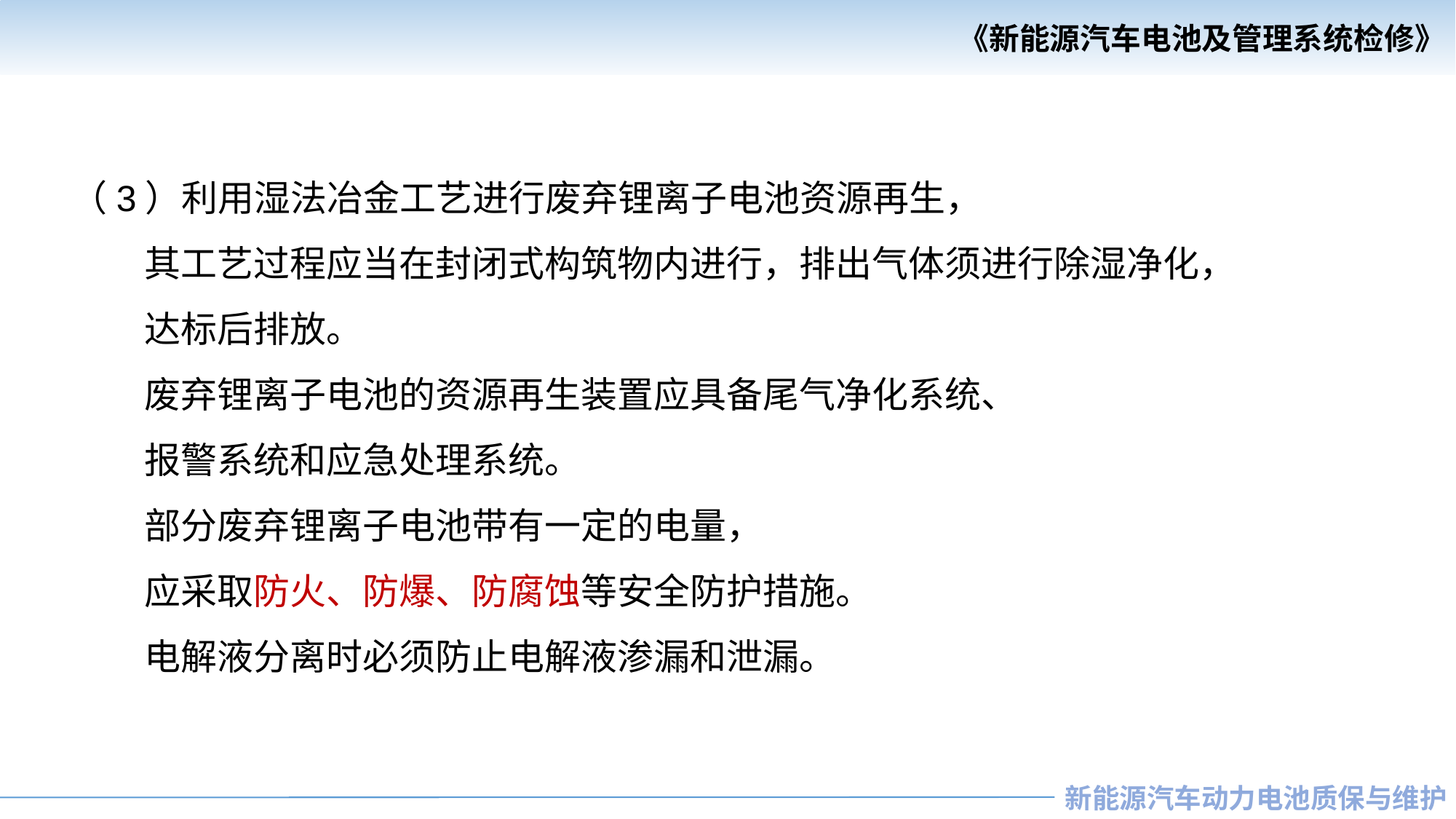

（3）利用湿法冶金工艺进行废弃锂离子电池资源再生，
              其工艺过程应当在封闭式构筑物内进行，排出气体须进行除湿净化，
              达标后排放。
              废弃锂离子电池的资源再生装置应具备尾气净化系统、
              报警系统和应急处理系统。
              部分废弃锂离子电池带有一定的电量，
              应采取防火、防爆、防腐蚀等安全防护措施。
              电解液分离时必须防止电解液渗漏和泄漏。